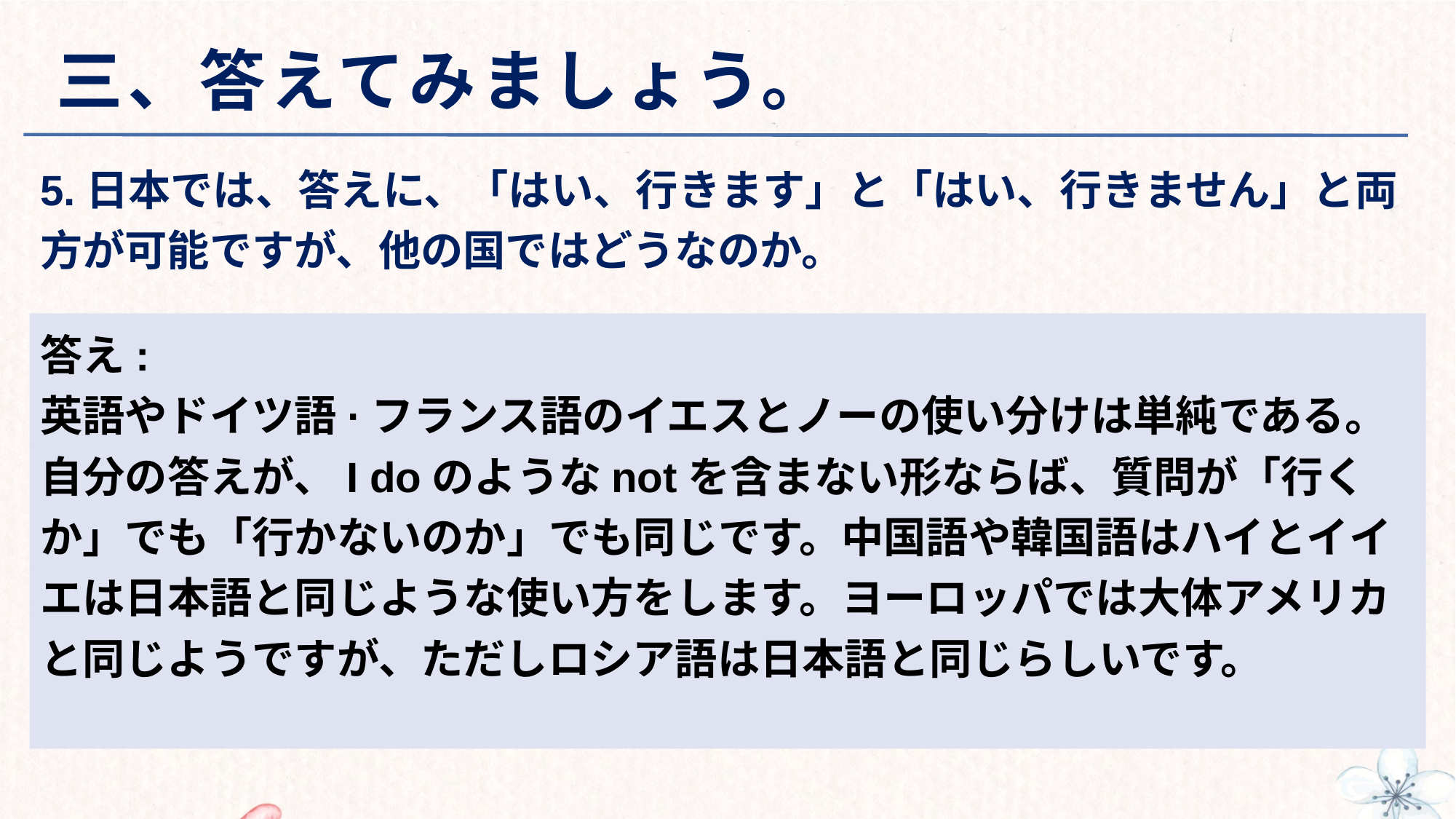

# 三、答えてみましょう。
5.日本では、答えに、「はい、行きます」と「はい、行きません」と両方が可能ですが、他の国ではどうなのか。
答え:
英語やドイツ語·フランス語のイエスとノーの使い分けは単純である。自分の答えが、I doのようなnotを含まない形ならば、質問が「行くか」でも「行かないのか」でも同じです。中国語や韓国語はハイとイイエは日本語と同じような使い方をします。ヨーロッパでは大体アメリカと同じようですが、ただしロシア語は日本語と同じらしいです。